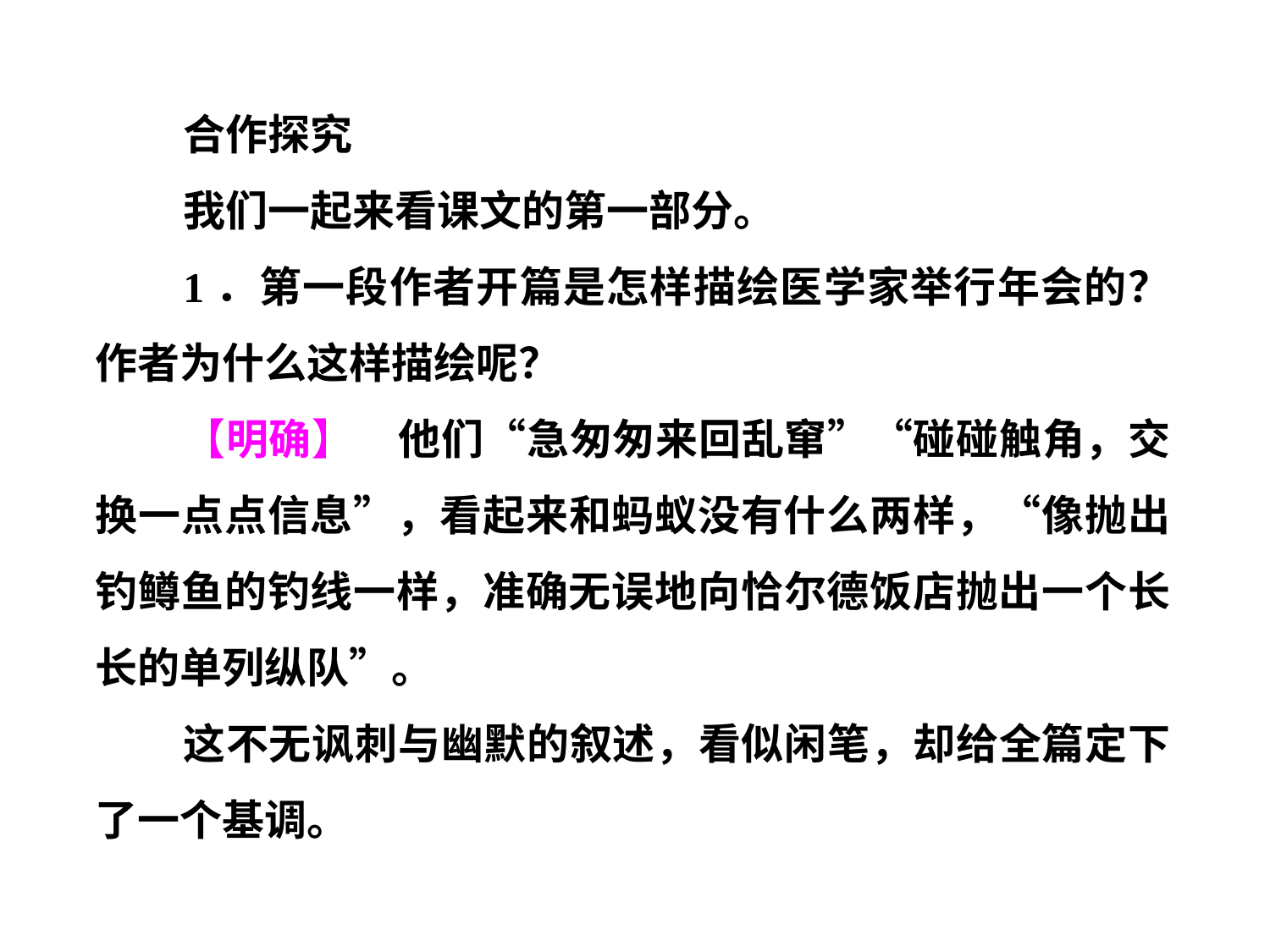

合作探究
我们一起来看课文的第一部分。
1．第一段作者开篇是怎样描绘医学家举行年会的？作者为什么这样描绘呢？
【明确】　他们“急匆匆来回乱窜”“碰碰触角，交换一点点信息”，看起来和蚂蚁没有什么两样，“像抛出钓鳟鱼的钓线一样，准确无误地向恰尔德饭店抛出一个长长的单列纵队”。
这不无讽刺与幽默的叙述，看似闲笔，却给全篇定下了一个基调。